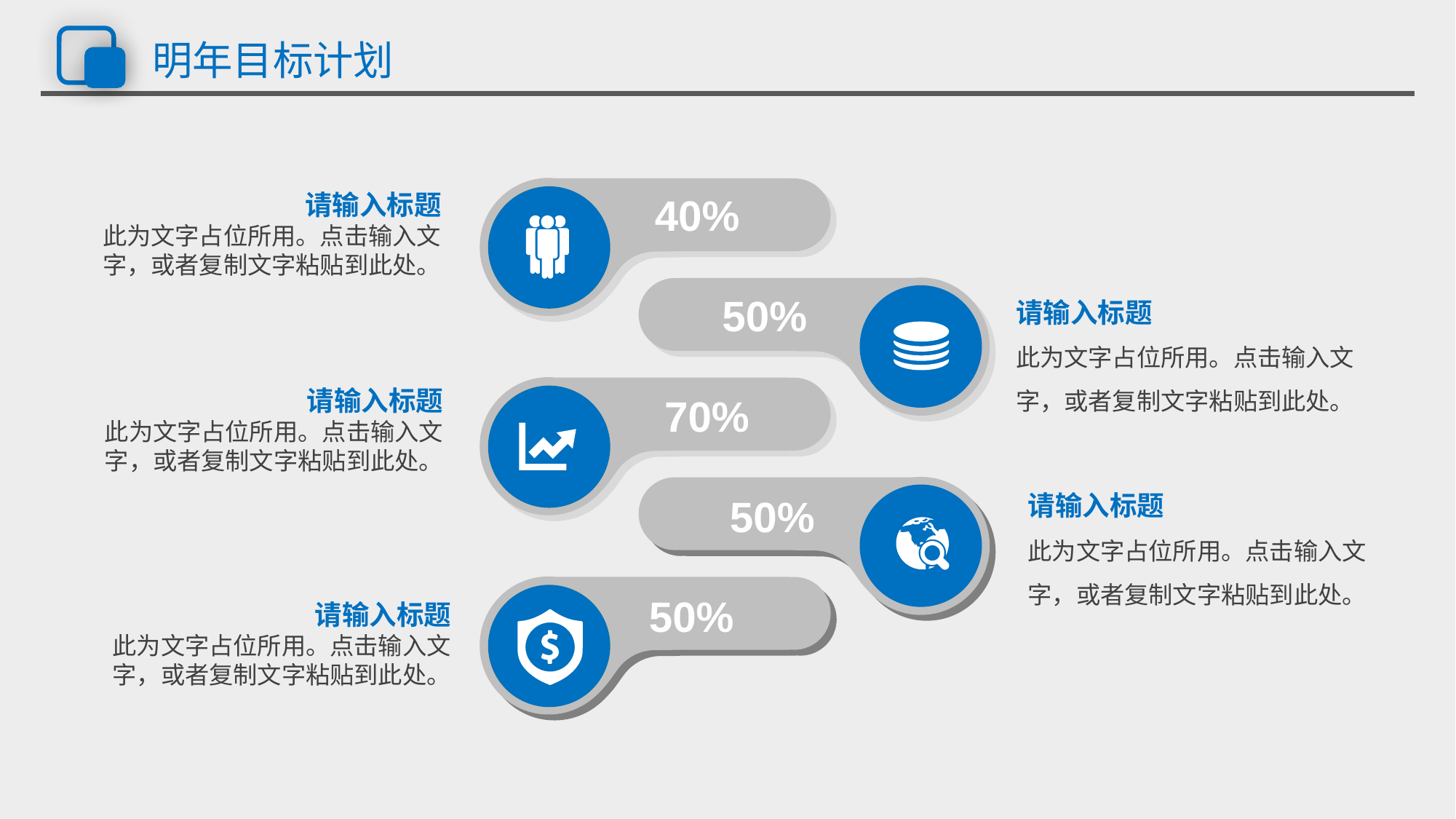

# 明年目标计划

请输入标题
此为文字占位所用。点击输入文字，或者复制文字粘贴到此处。
40%

请输入标题
此为文字占位所用。点击输入文字，或者复制文字粘贴到此处。

50%

请输入标题
此为文字占位所用。点击输入文字，或者复制文字粘贴到此处。
70%

请输入标题
此为文字占位所用。点击输入文字，或者复制文字粘贴到此处。

50%

50%
请输入标题
此为文字占位所用。点击输入文字，或者复制文字粘贴到此处。